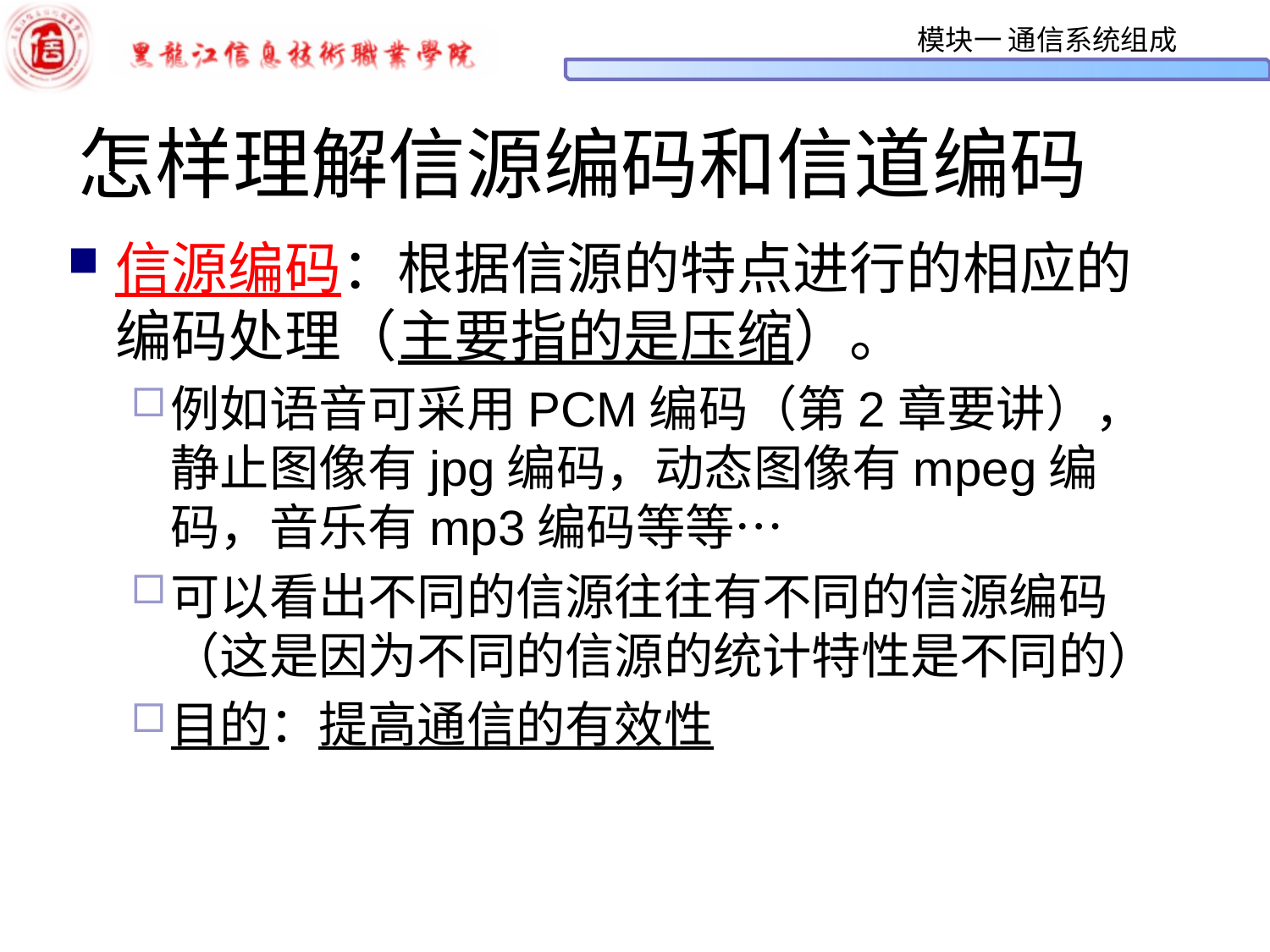

# 怎样理解信源编码和信道编码
信源编码：根据信源的特点进行的相应的编码处理（主要指的是压缩）。
例如语音可采用PCM编码（第2章要讲），静止图像有jpg编码，动态图像有mpeg编码，音乐有mp3编码等等…
可以看出不同的信源往往有不同的信源编码（这是因为不同的信源的统计特性是不同的）
目的：提高通信的有效性